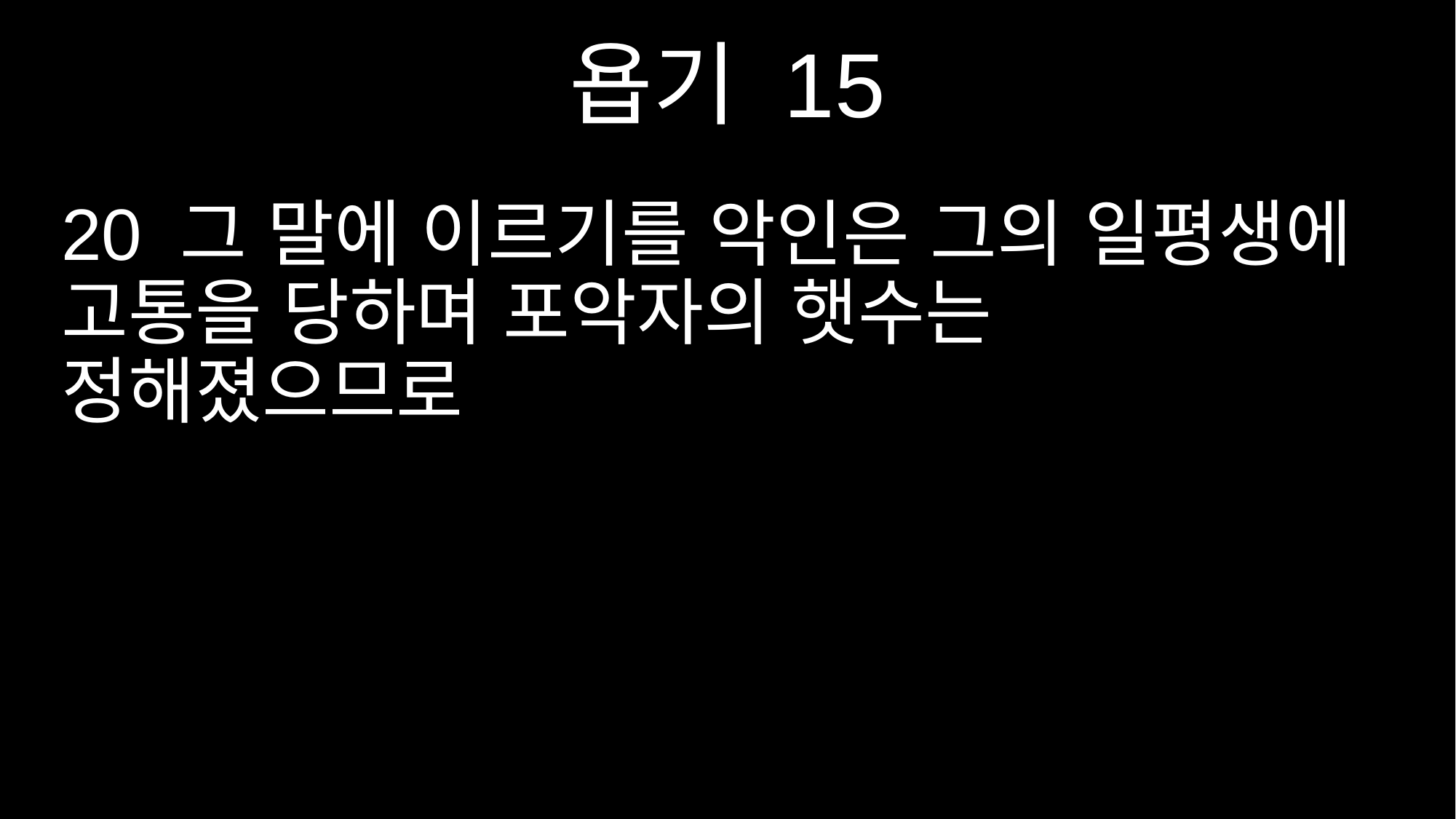

욥기 15
20 그 말에 이르기를 악인은 그의 일평생에 고통을 당하며 포악자의 햇수는 정해졌으므로